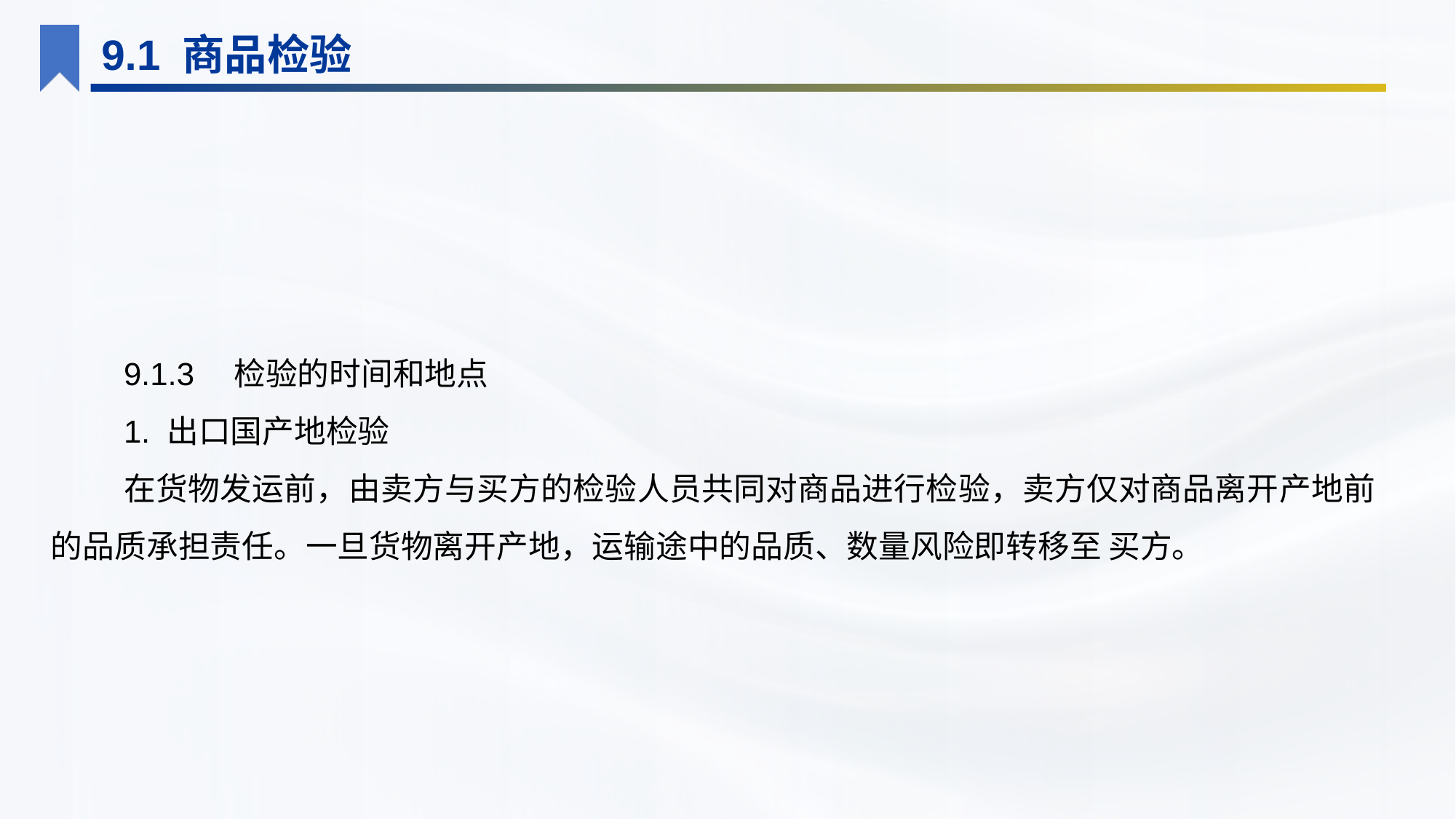

9.1 商品检验
9.1.3　检验的时间和地点
1. 出口国产地检验
在货物发运前，由卖方与买方的检验人员共同对商品进行检验，卖方仅对商品离开产地前的品质承担责任。一旦货物离开产地，运输途中的品质、数量风险即转移至 买方。